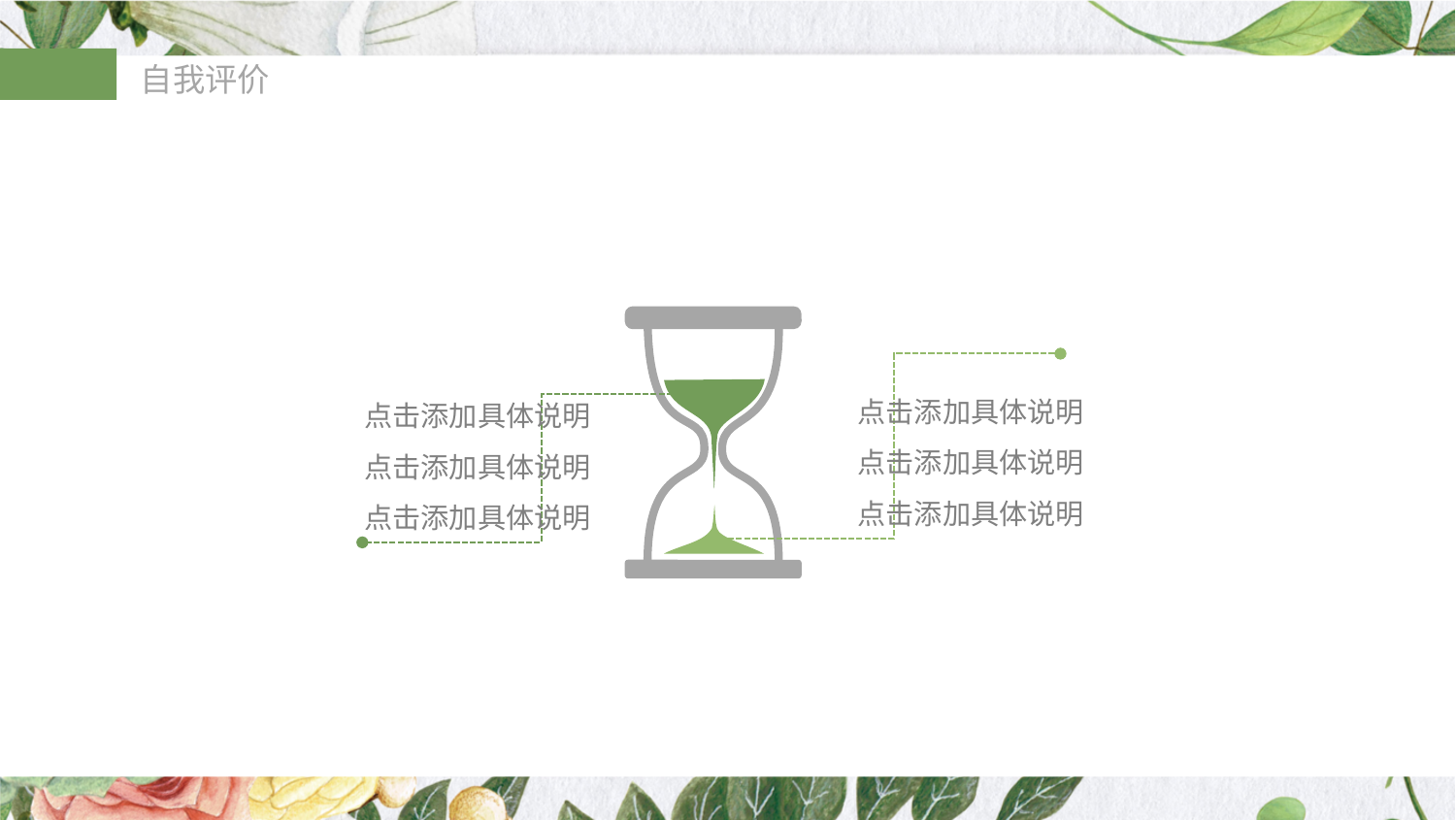

03

点击添加具体说明
点击添加具体说明
点击添加具体说明
点击添加具体说明
点击添加具体说明
点击添加具体说明